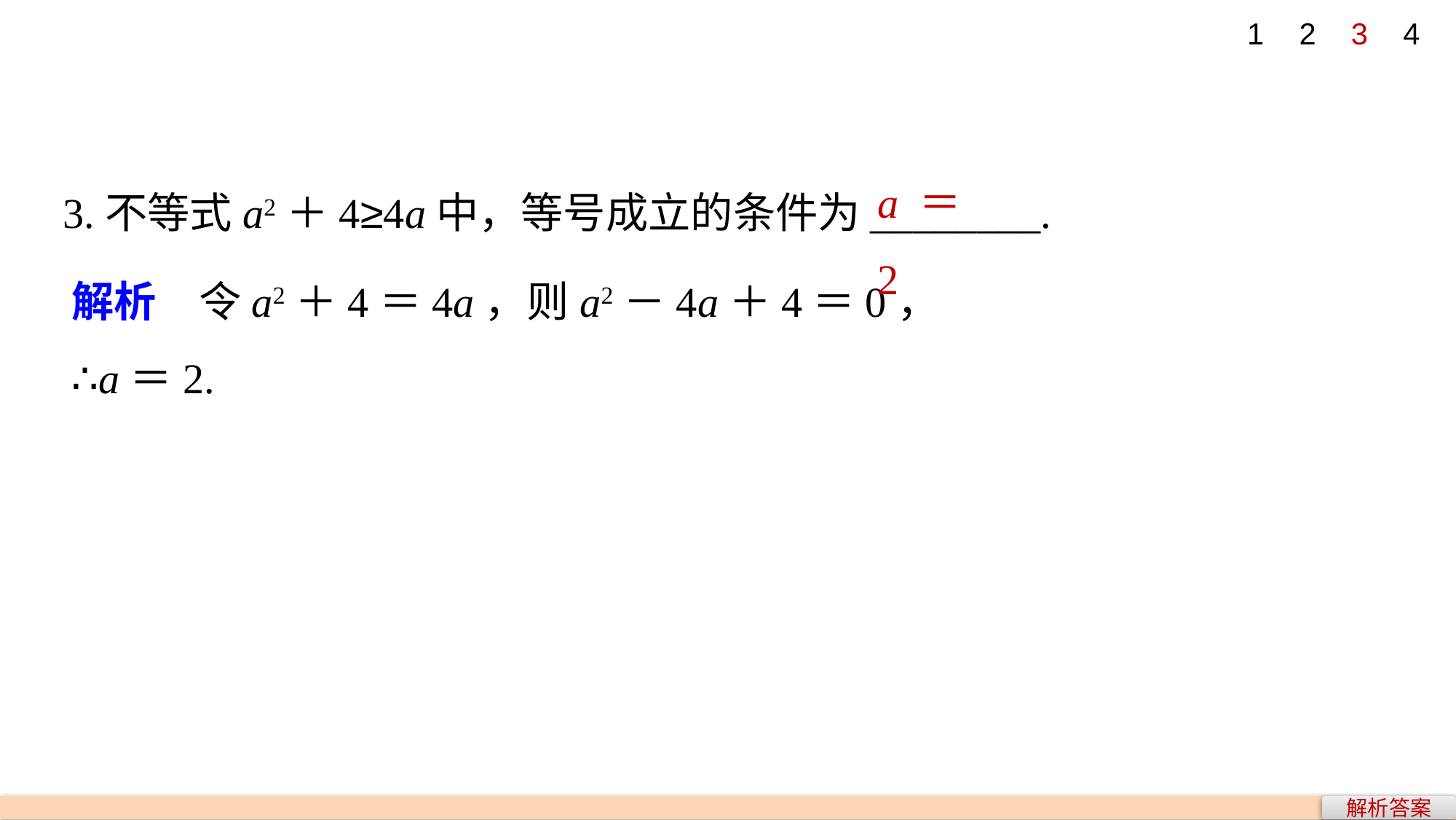

1
2
3
4
a＝2
3.不等式a2＋4≥4a中，等号成立的条件为________.
解析　令a2＋4＝4a，则a2－4a＋4＝0，
∴a＝2.
解析答案